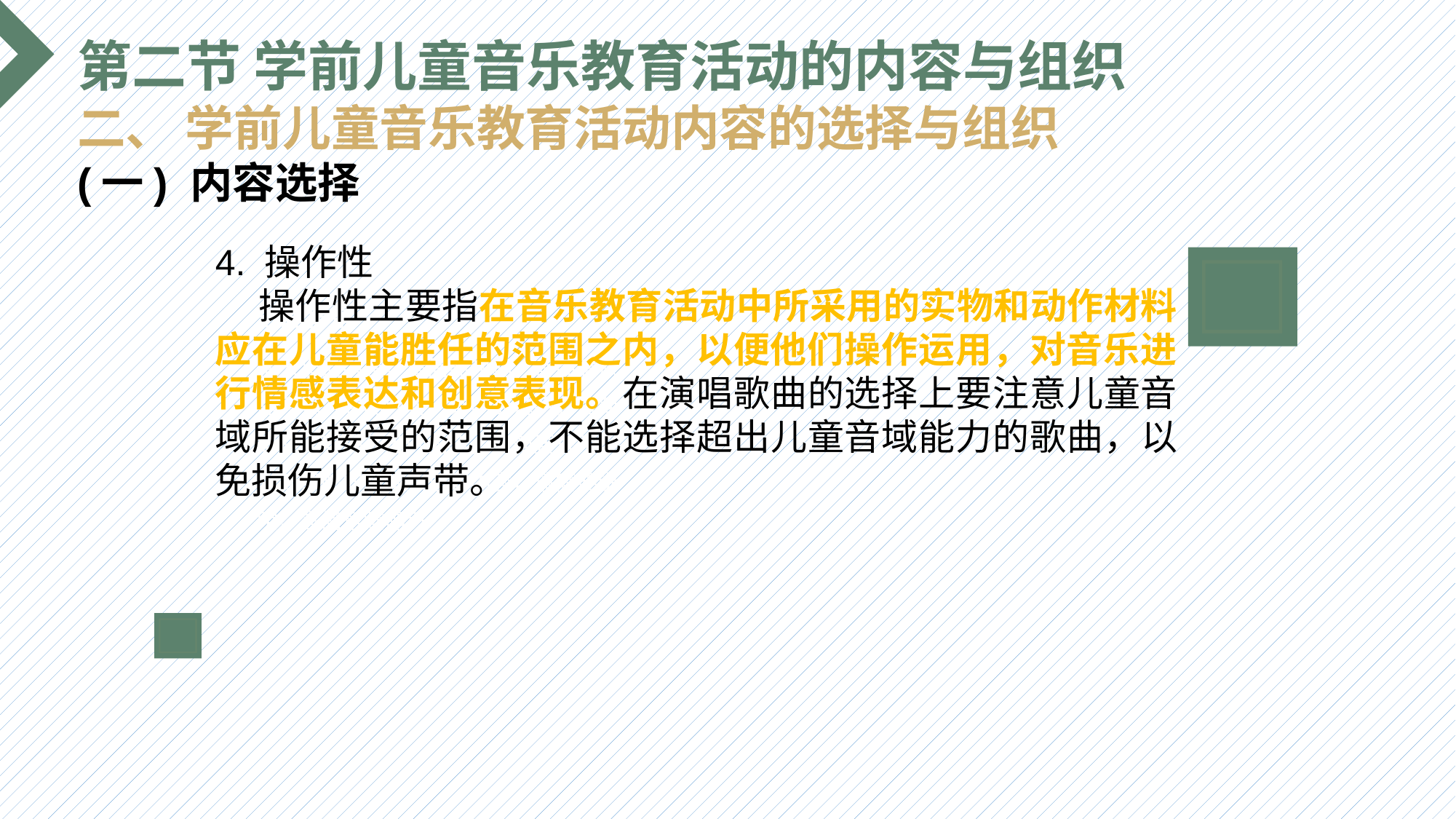

第二节 学前儿童音乐教育活动的内容与组织
二、 学前儿童音乐教育活动内容的选择与组织
(一) 内容选择

4. 操作性
    操作性主要指在音乐教育活动中所采用的实物和动作材料应在儿童能胜任的范围之内，以便他们操作运用，对音乐进行情感表达和创意表现。在演唱歌曲的选择上要注意儿童音域所能接受的范围，不能选择超出儿童音域能力的歌曲，以免损伤儿童声带。

选题背景
输入您的内容，请简要说明，言简意赅即可输入您的内容，请简要说明，言简意赅即可输入您的内容，请简要说明，言简意赅即可输入您的内容，请简要说明，言简意赅即可